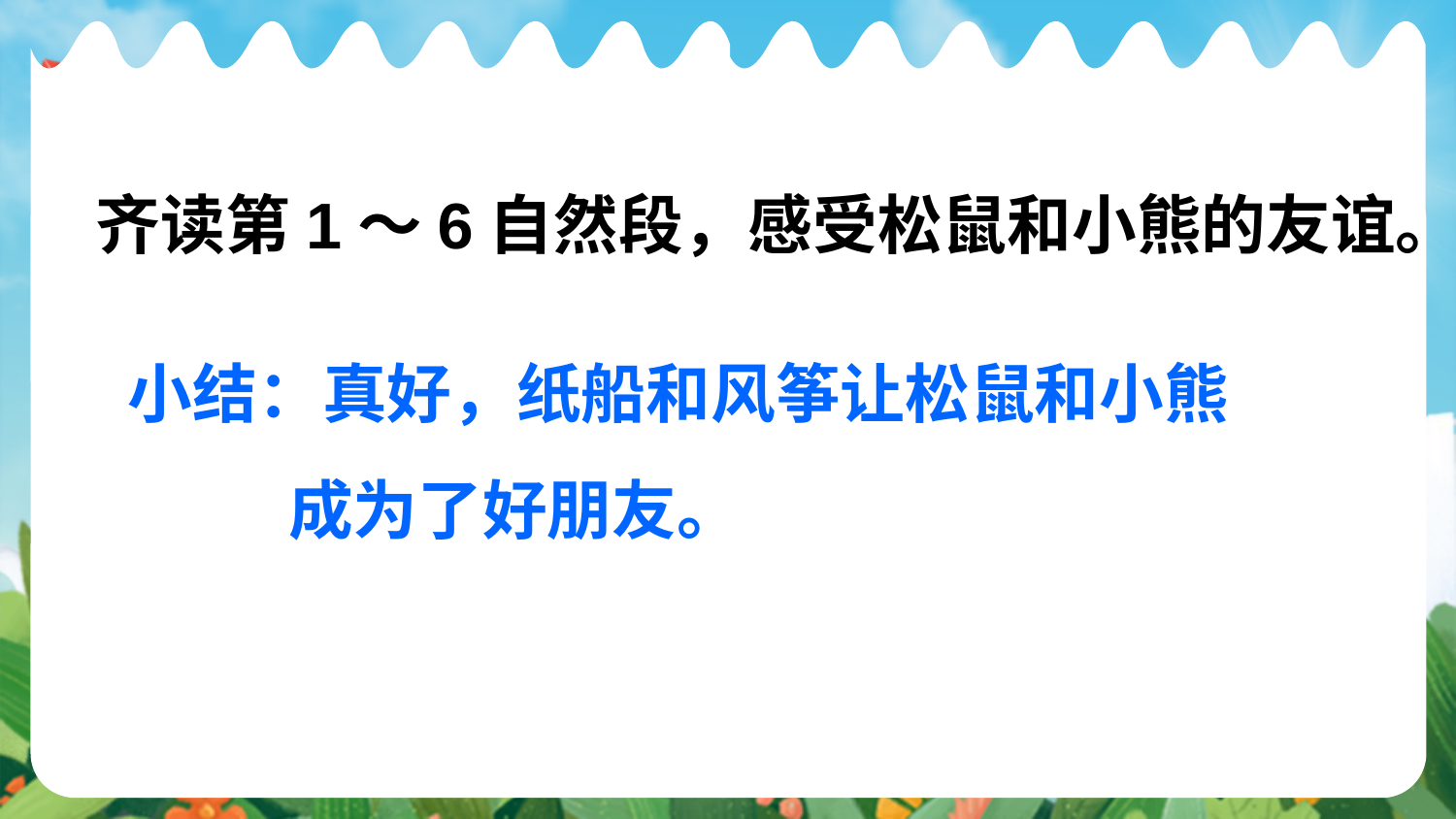

齐读第1～6自然段，感受松鼠和小熊的友谊。
小结：真好，纸船和风筝让松鼠和小熊	 成为了好朋友。